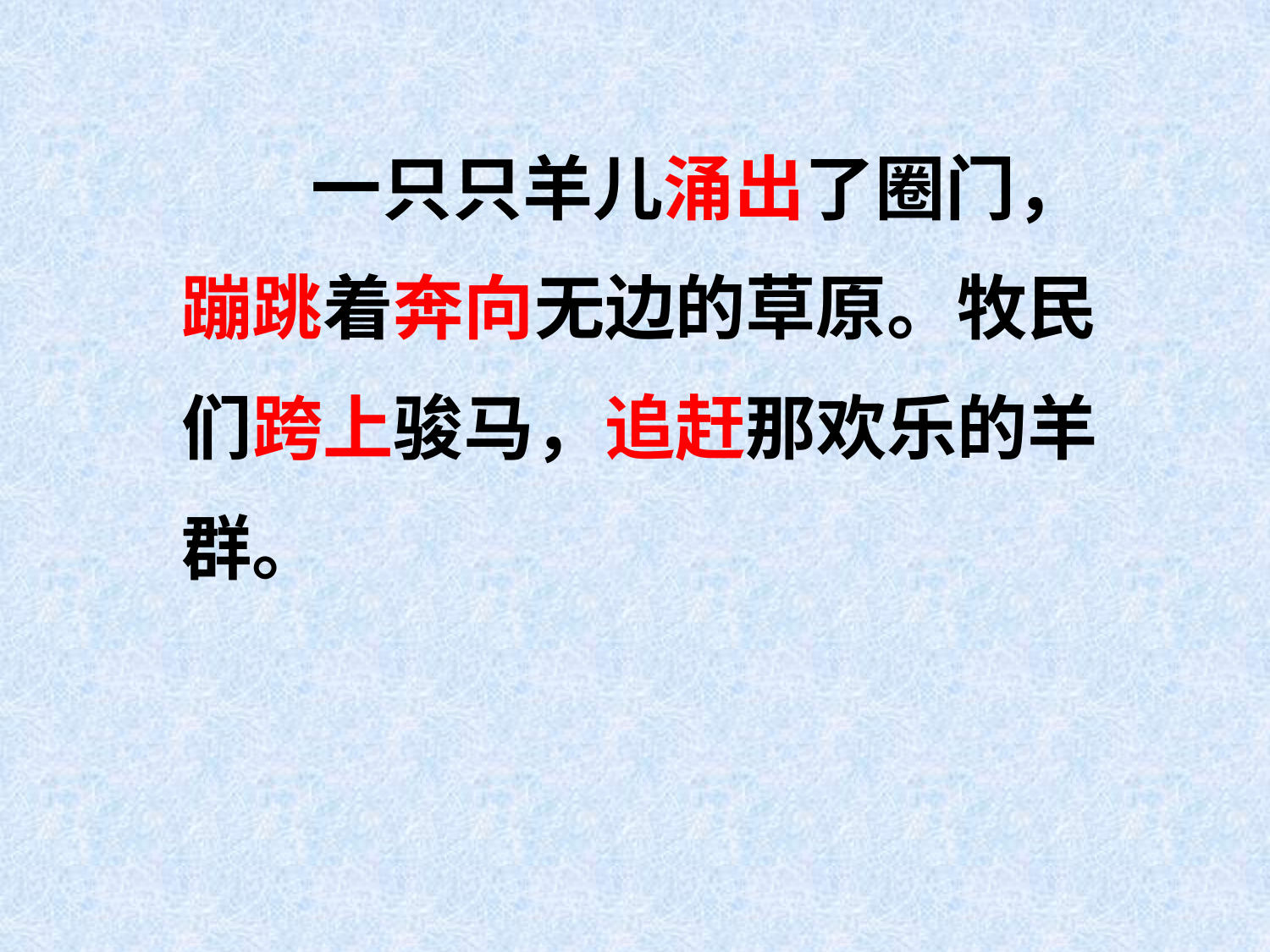

一只只羊儿涌出了圈门，
蹦跳着奔向无边的草原。牧民
们跨上骏马，追赶那欢乐的羊
群。